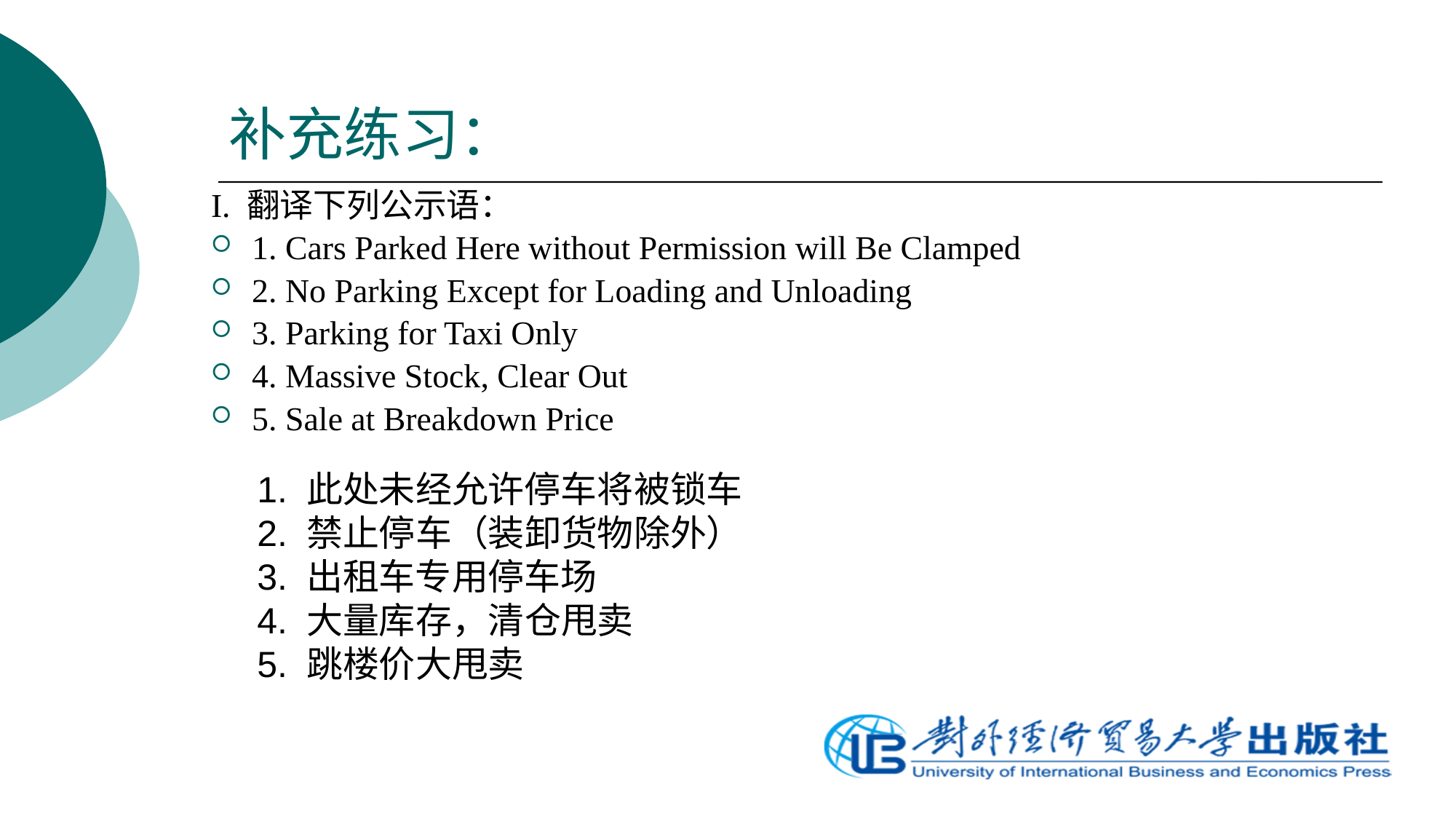

# 补充练习：
I. 翻译下列公示语：
1. Cars Parked Here without Permission will Be Clamped
2. No Parking Except for Loading and Unloading
3. Parking for Taxi Only
4. Massive Stock, Clear Out
5. Sale at Breakdown Price
1. 此处未经允许停车将被锁车
2. 禁止停车（装卸货物除外）
3. 出租车专用停车场
4. 大量库存，清仓甩卖
5. 跳楼价大甩卖